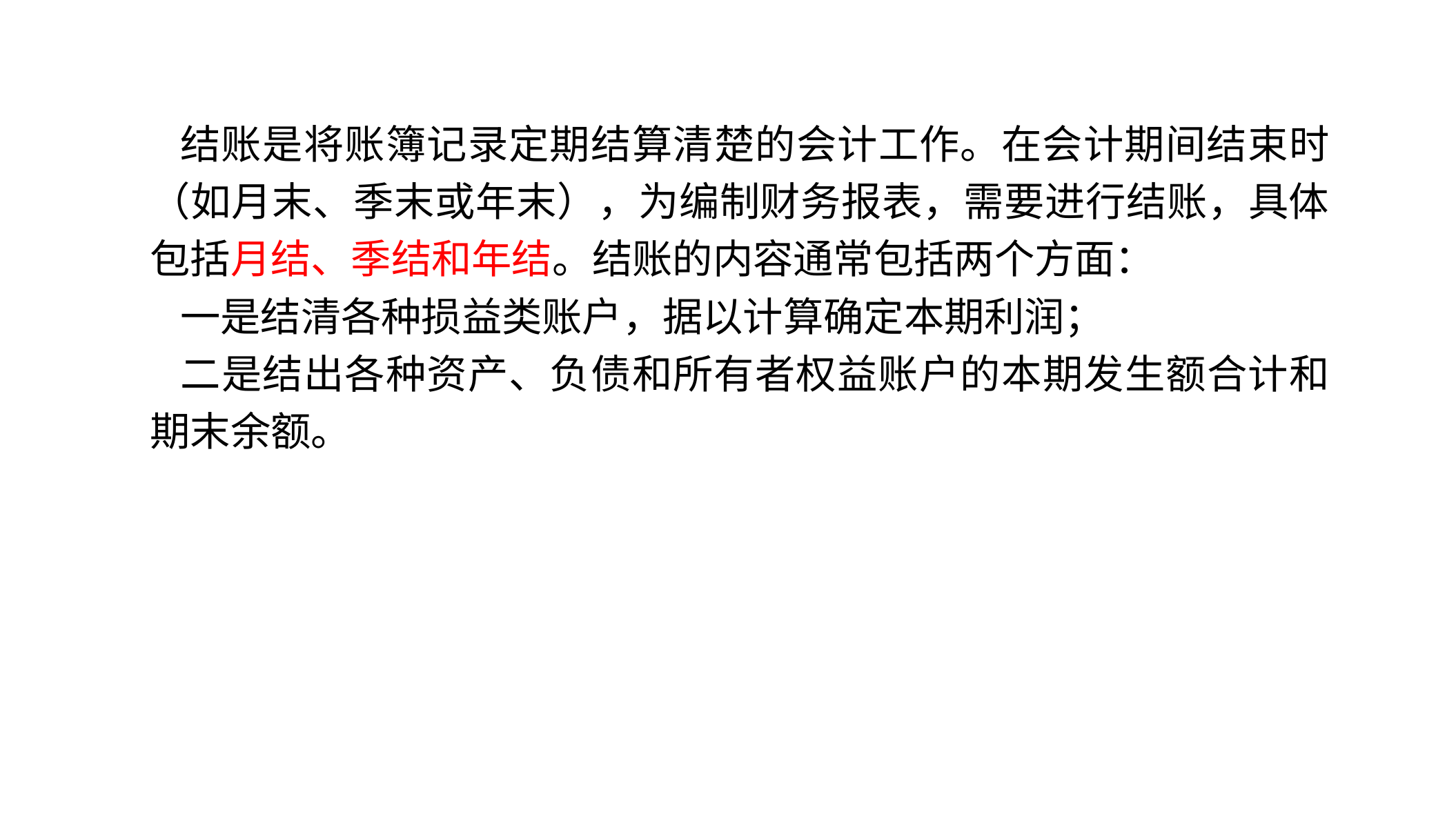

结账是将账簿记录定期结算清楚的会计工作。在会计期间结束时（如月末、季末或年末），为编制财务报表，需要进行结账，具体包括月结、季结和年结。结账的内容通常包括两个方面：
一是结清各种损益类账户，据以计算确定本期利润；
二是结出各种资产、负债和所有者权益账户的本期发生额合计和期末余额。